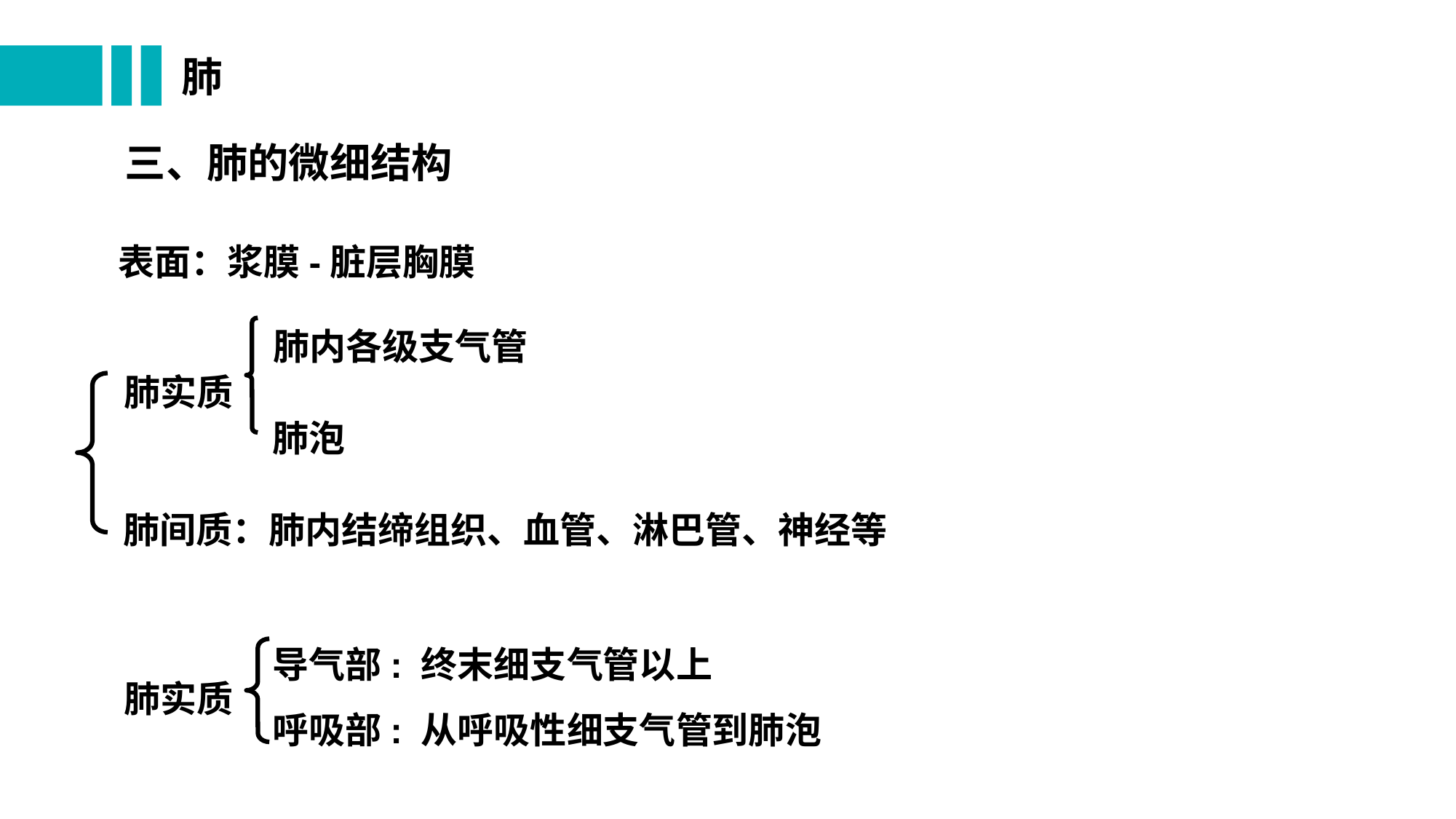

# 肺
三、肺的微细结构
表面：浆膜-脏层胸膜
肺内各级支气管

肺实质

肺泡
肺间质：肺内结缔组织、血管、淋巴管、神经等
导气部: 终末细支气管以上
呼吸部: 从呼吸性细支气管到肺泡

肺实质